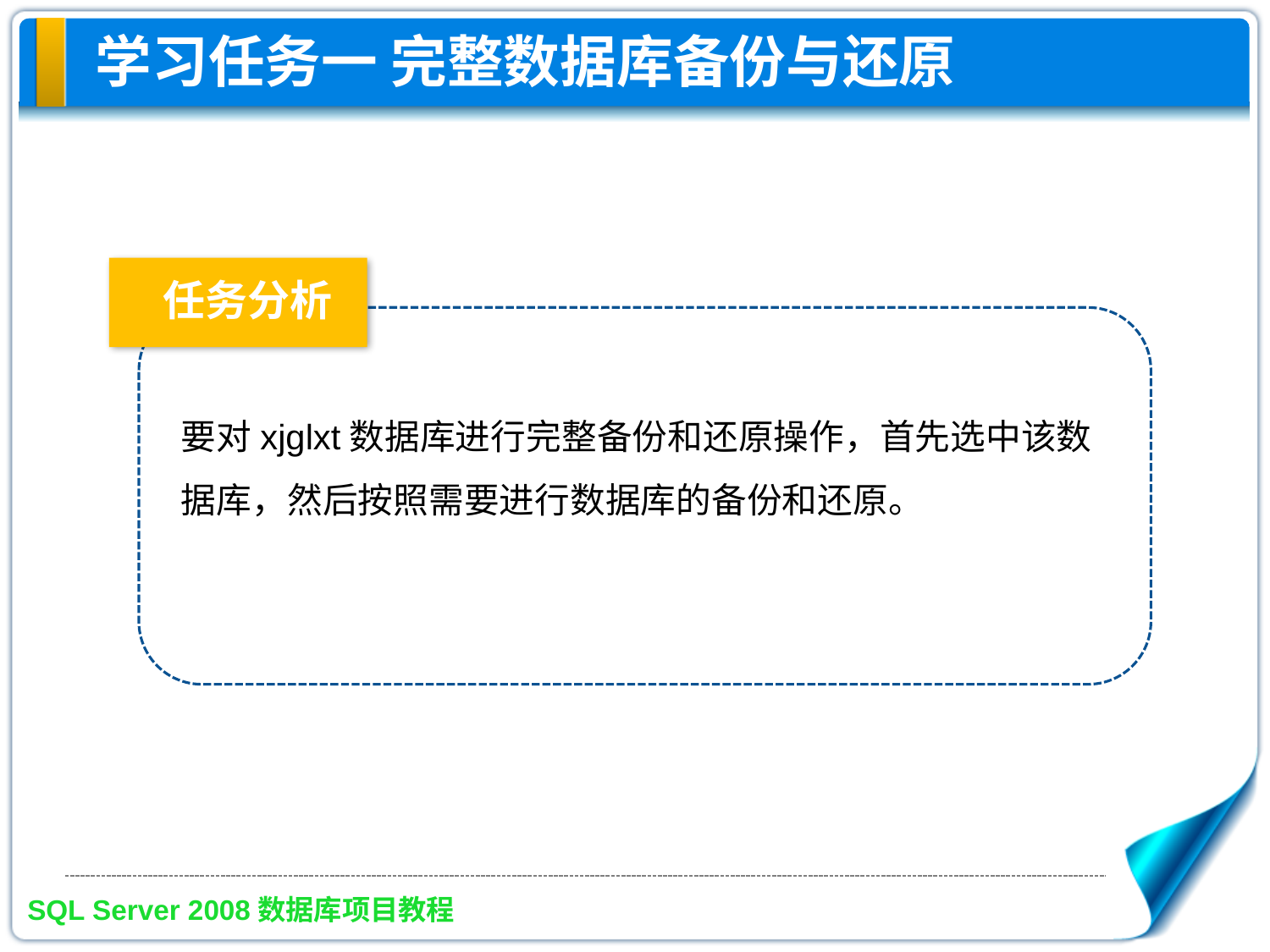

学习任务一 完整数据库备份与还原

任务分析

要对xjglxt数据库进行完整备份和还原操作，首先选中该数据库，然后按照需要进行数据库的备份和还原。